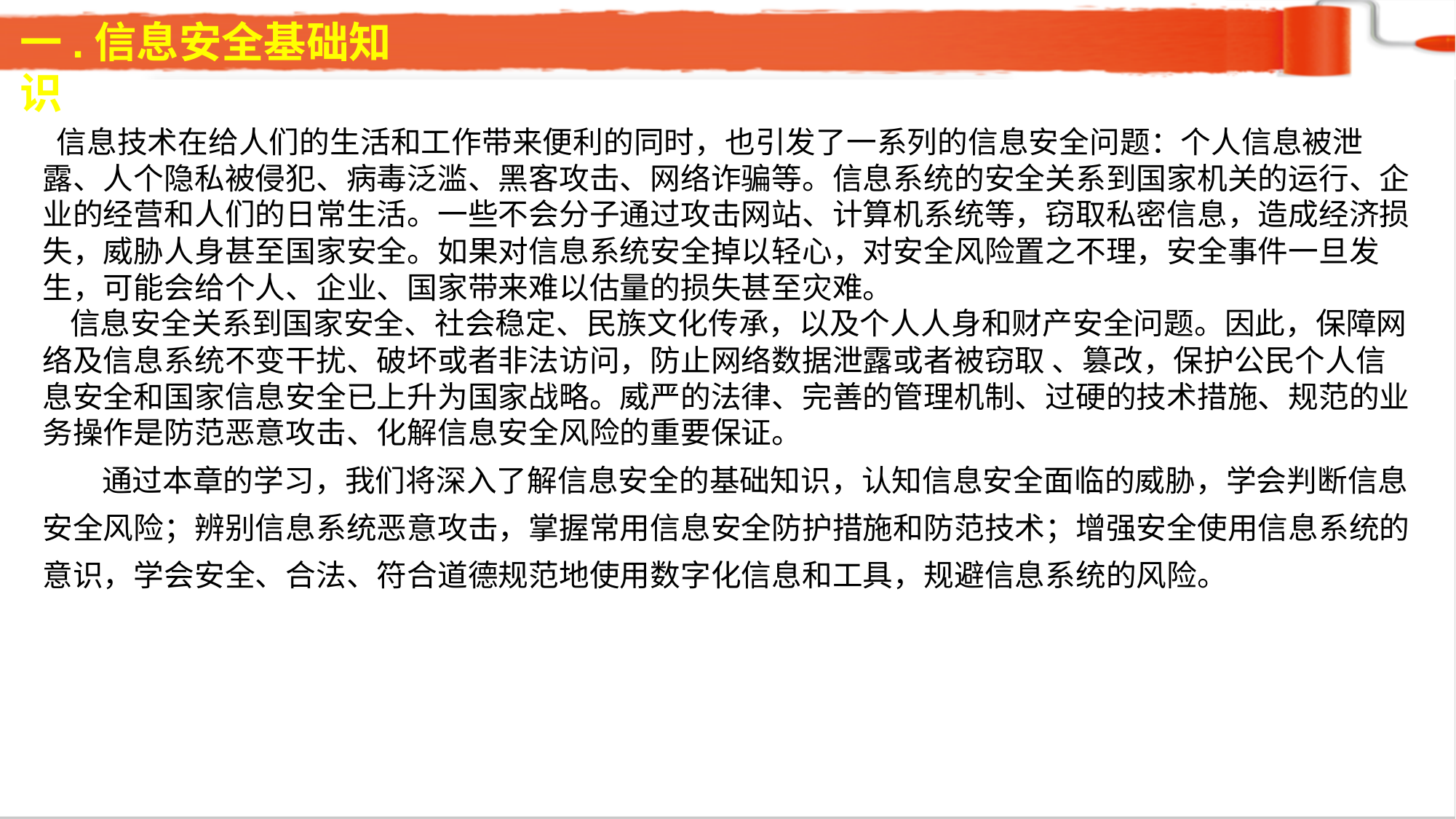

一.信息安全基础知识
 信息技术在给人们的生活和工作带来便利的同时，也引发了一系列的信息安全问题：个人信息被泄露、人个隐私被侵犯、病毒泛滥、黑客攻击、网络诈骗等。信息系统的安全关系到国家机关的运行、企业的经营和人们的日常生活。一些不会分子通过攻击网站、计算机系统等，窃取私密信息，造成经济损失，威胁人身甚至国家安全。如果对信息系统安全掉以轻心，对安全风险置之不理，安全事件一旦发生，可能会给个人、企业、国家带来难以估量的损失甚至灾难。   信息安全关系到国家安全、社会稳定、民族文化传承，以及个人人身和财产安全问题。因此，保障网络及信息系统不变干扰、破坏或者非法访问，防止网络数据泄露或者被窃取 、篡改，保护公民个人信息安全和国家信息安全已上升为国家战略。威严的法律、完善的管理机制、过硬的技术措施、规范的业务操作是防范恶意攻击、化解信息安全风险的重要保证。   通过本章的学习，我们将深入了解信息安全的基础知识，认知信息安全面临的威胁，学会判断信息安全风险；辨别信息系统恶意攻击，掌握常用信息安全防护措施和防范技术；增强安全使用信息系统的意识，学会安全、合法、符合道德规范地使用数字化信息和工具，规避信息系统的风险。